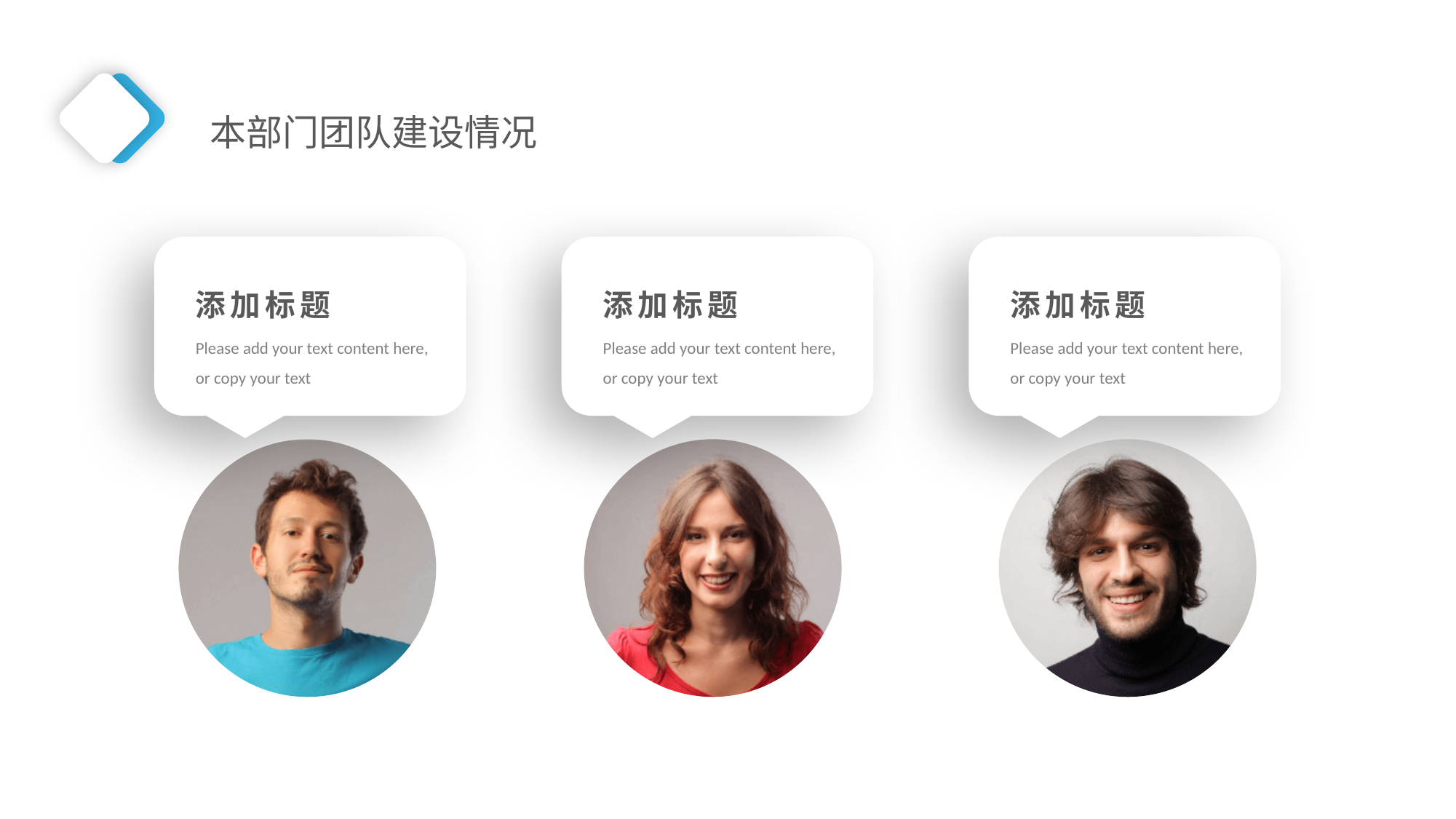

本部门团队建设情况

添加标题
Please add your text content here, or copy your text

添加标题
Please add your text content here, or copy your text

添加标题
Please add your text content here, or copy your text